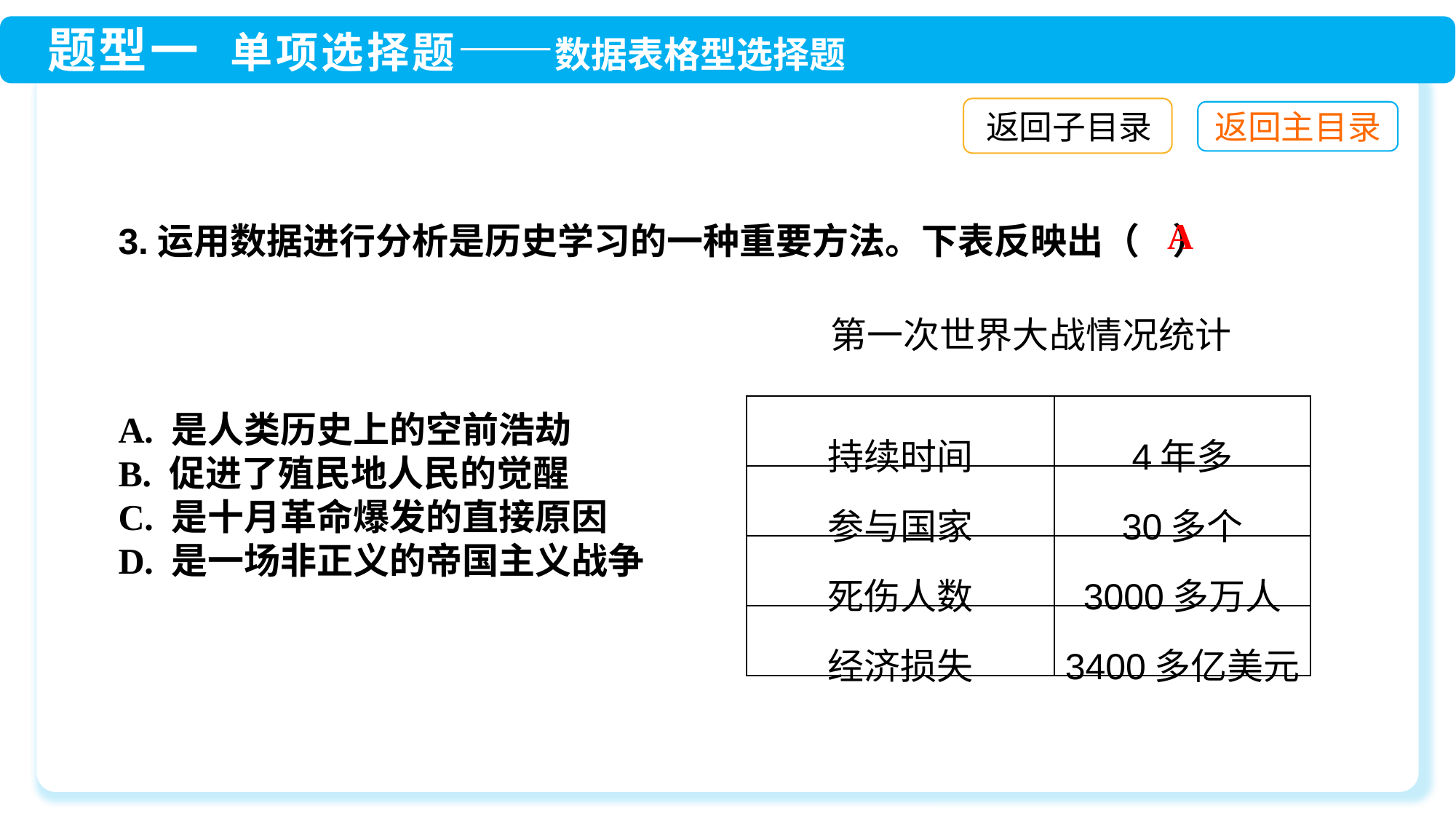

返回子目录
3.运用数据进行分析是历史学习的一种重要方法。下表反映出（    ）
A
第一次世界大战情况统计
A. 是人类历史上的空前浩劫
B. 促进了殖民地人民的觉醒
C. 是十月革命爆发的直接原因
D. 是一场非正义的帝国主义战争
| 持续时间 | 4年多 |
| --- | --- |
| 参与国家 | 30多个 |
| 死伤人数 | 3000多万人 |
| 经济损失 | 3400多亿美元 |